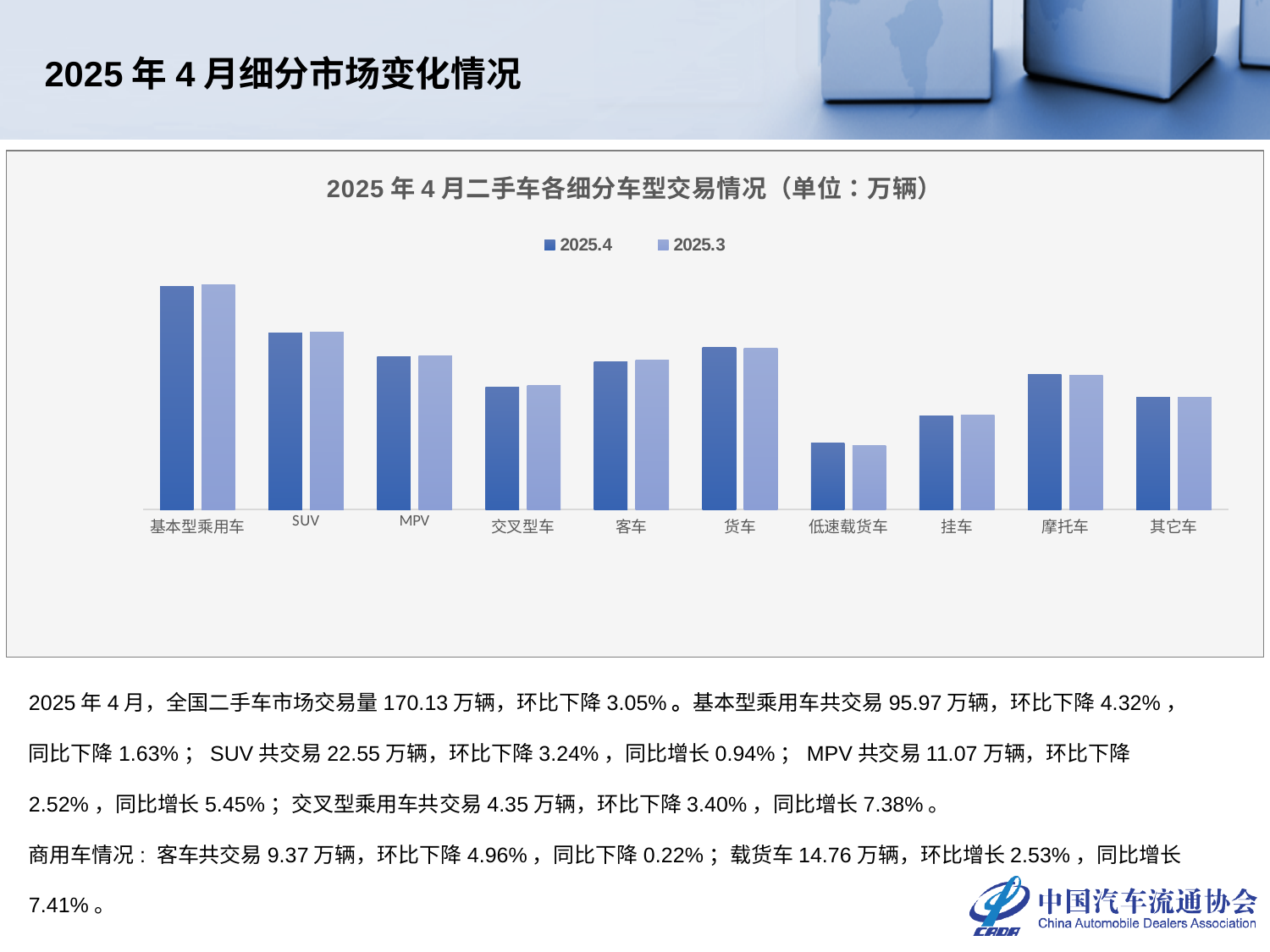

2025年4月细分市场变化情况

### Chart: 2025年4月二手车各细分车型交易情况（单位：万辆）

| Category | 2025.4 | 2025.3 |
|---|---|---|
| 基本型乘用车 | 95.9661 | 100.2941 |
| SUV | 22.5539 | 23.3091 |
| MPV | 11.0694 | 11.3559 |
| 交叉型车 | 4.3473 | 4.5001 |
| 客车 | 9.3655 | 9.8543 |
| 货车 | 14.7577 | 14.3929 |
| 低速载货车 | 0.7633 | 0.7195 |
| 挂车 | 1.774 | 1.8003 |
| 摩托车 | 6.365 | 6.1472 |
| 其它车 | 3.165 | 3.1117 |
2025年4月，全国二手车市场交易量170.13万辆，环比下降3.05%。基本型乘用车共交易95.97万辆，环比下降4.32%，同比下降1.63%；SUV共交易22.55万辆，环比下降3.24%，同比增长0.94%；MPV共交易11.07万辆，环比下降2.52%，同比增长5.45%；交叉型乘用车共交易4.35万辆，环比下降3.40%，同比增长7.38%。
商用车情况: 客车共交易9.37万辆，环比下降4.96%，同比下降0.22%；载货车14.76万辆，环比增长2.53%，同比增长7.41%。